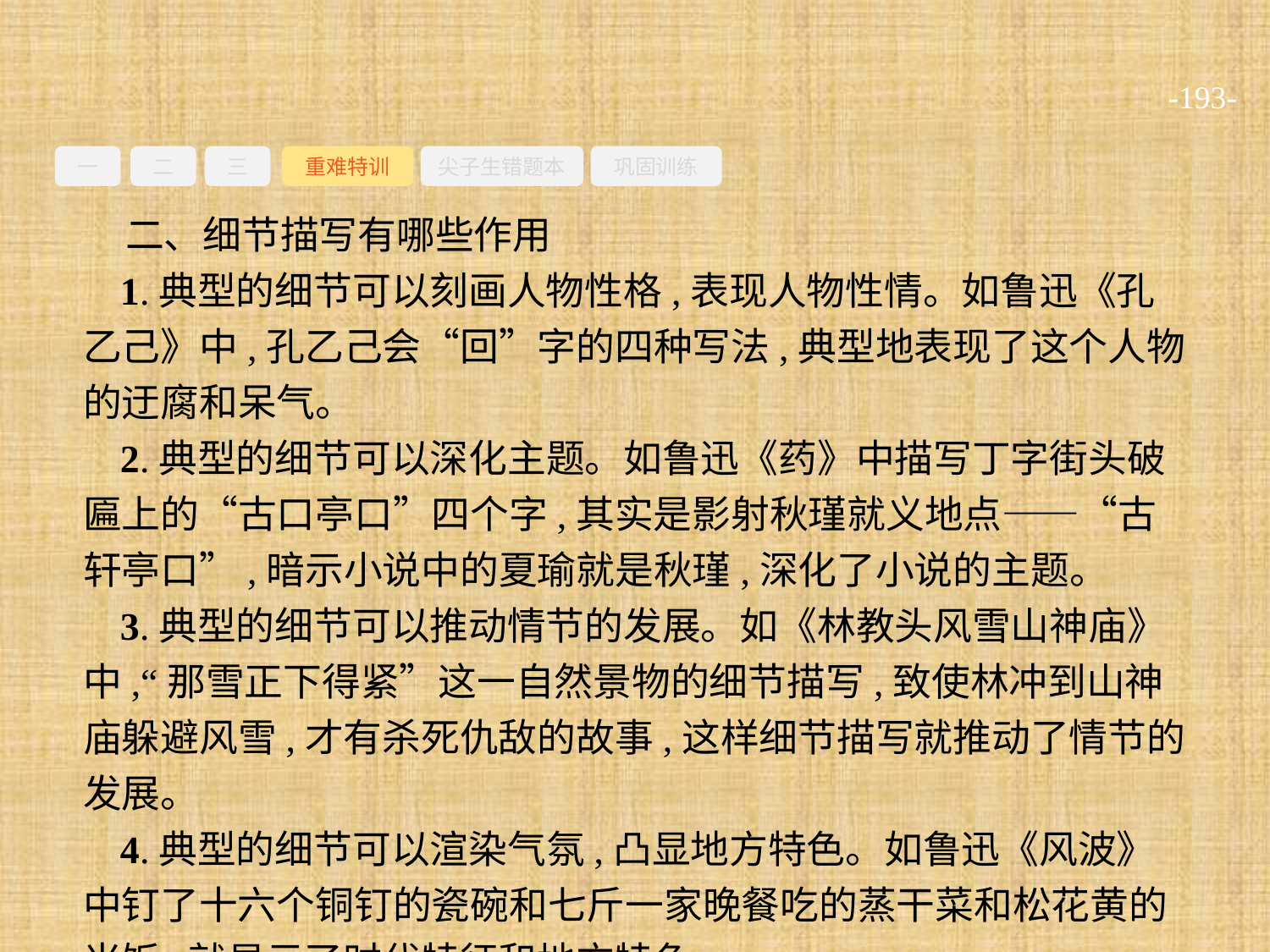

-193-
一
二
三
重难特训
尖子生错题本
巩固训练
二、细节描写有哪些作用
1.典型的细节可以刻画人物性格,表现人物性情。如鲁迅《孔乙己》中,孔乙己会“回”字的四种写法,典型地表现了这个人物的迂腐和呆气。
2.典型的细节可以深化主题。如鲁迅《药》中描写丁字街头破匾上的“古口亭口”四个字,其实是影射秋瑾就义地点——“古轩亭口”,暗示小说中的夏瑜就是秋瑾,深化了小说的主题。
3.典型的细节可以推动情节的发展。如《林教头风雪山神庙》中,“那雪正下得紧”这一自然景物的细节描写,致使林冲到山神庙躲避风雪,才有杀死仇敌的故事,这样细节描写就推动了情节的发展。
4.典型的细节可以渲染气氛,凸显地方特色。如鲁迅《风波》中钉了十六个铜钉的瓷碗和七斤一家晚餐吃的蒸干菜和松花黄的米饭,就显示了时代特征和地方特色。